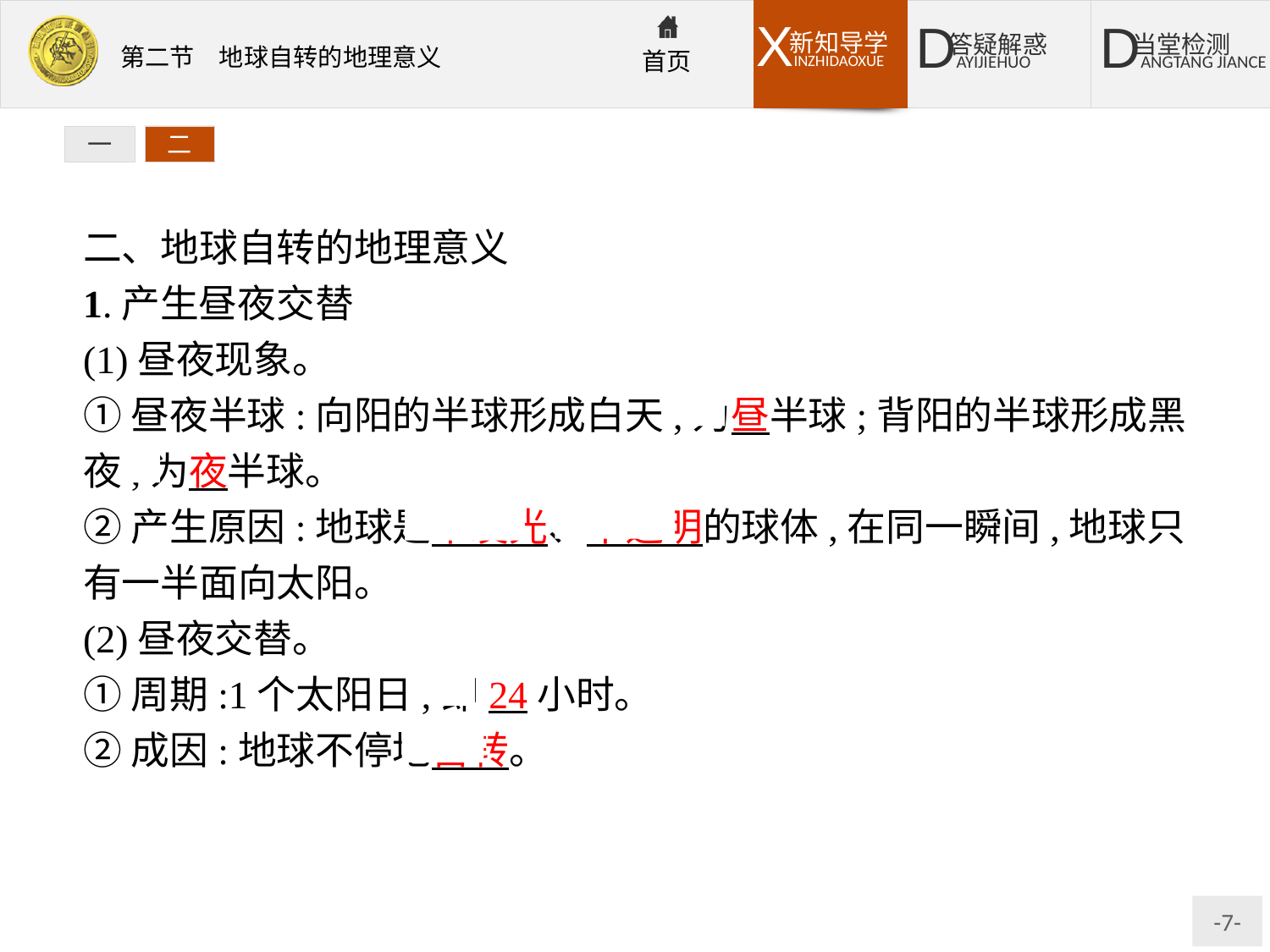

一
二
二、地球自转的地理意义
1.产生昼夜交替
(1)昼夜现象。
①昼夜半球:向阳的半球形成白天,为昼半球;背阳的半球形成黑夜,为夜半球。
②产生原因:地球是不发光、不透明的球体,在同一瞬间,地球只有一半面向太阳。
(2)昼夜交替。
①周期:1个太阳日,即24小时。
②成因:地球不停地自转。